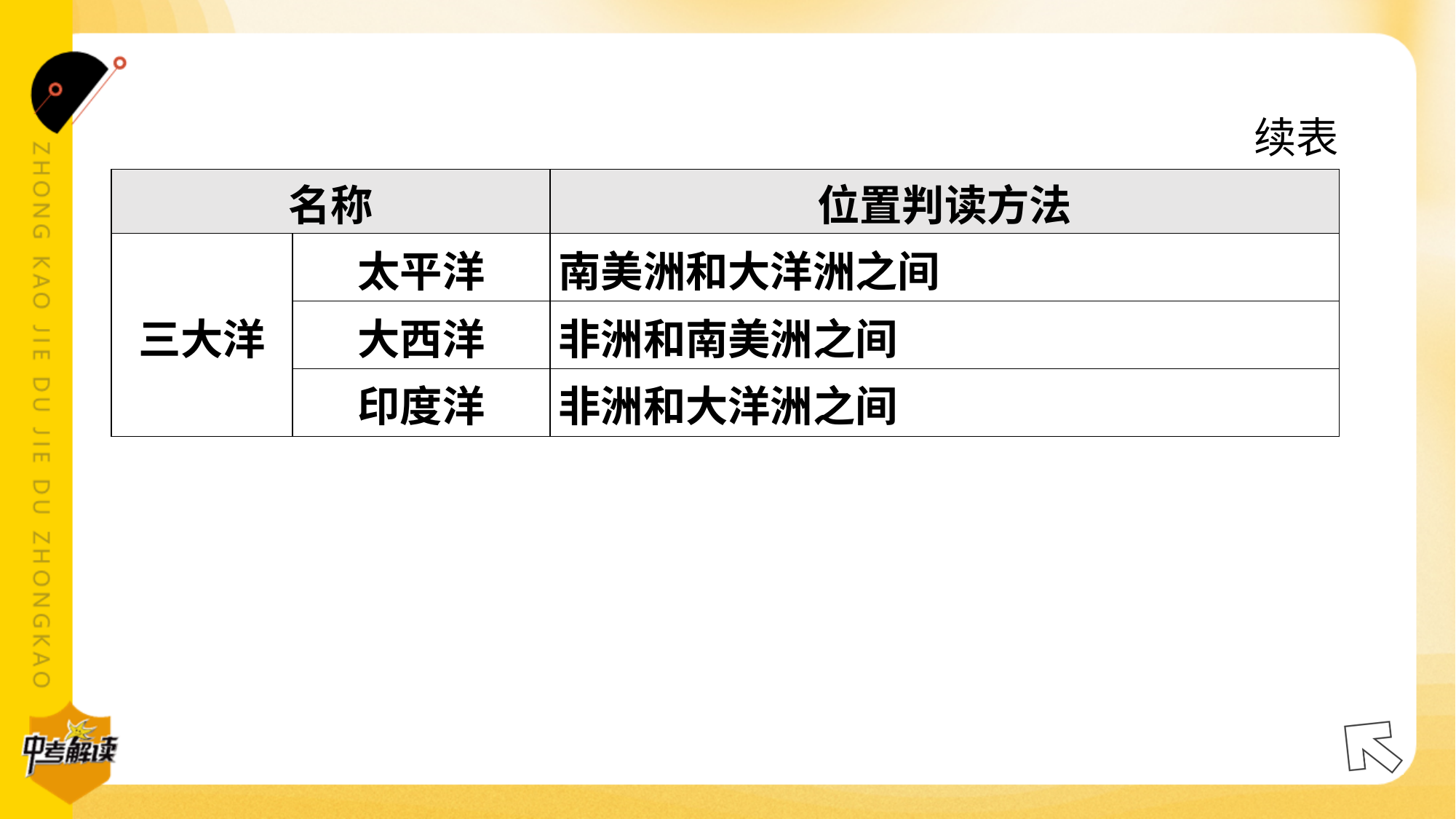

续表
| 名称 |  | 位置判读方法 |
| --- | --- | --- |
| 三大洋 | 太平洋 | 南美洲和大洋洲之间 |
|  | 大西洋 | 非洲和南美洲之间 |
|  | 印度洋 | 非洲和大洋洲之间 |